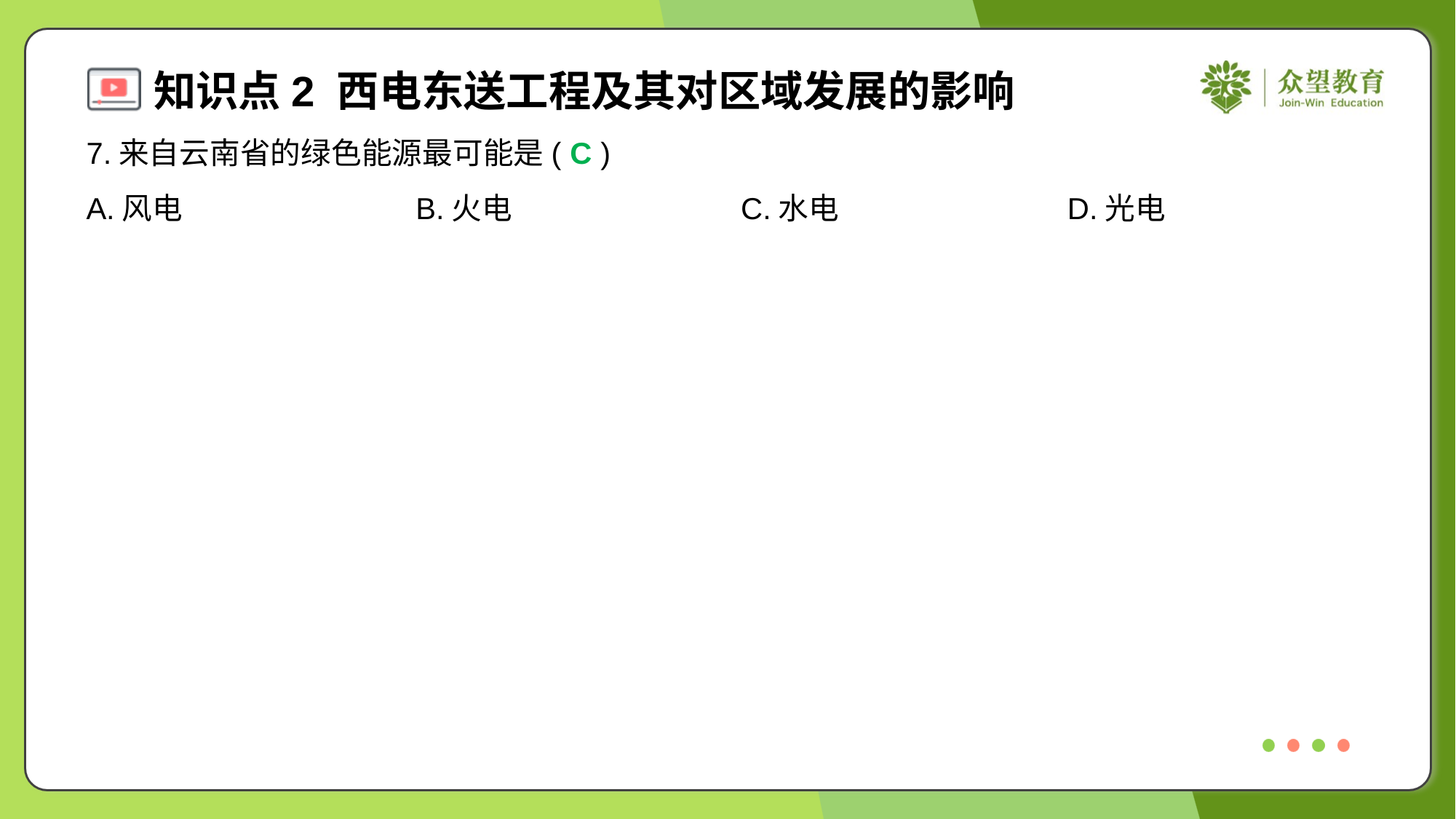

7.来自云南省的绿色能源最可能是(     )
C
A.风电	B.火电	C.水电	D.光电